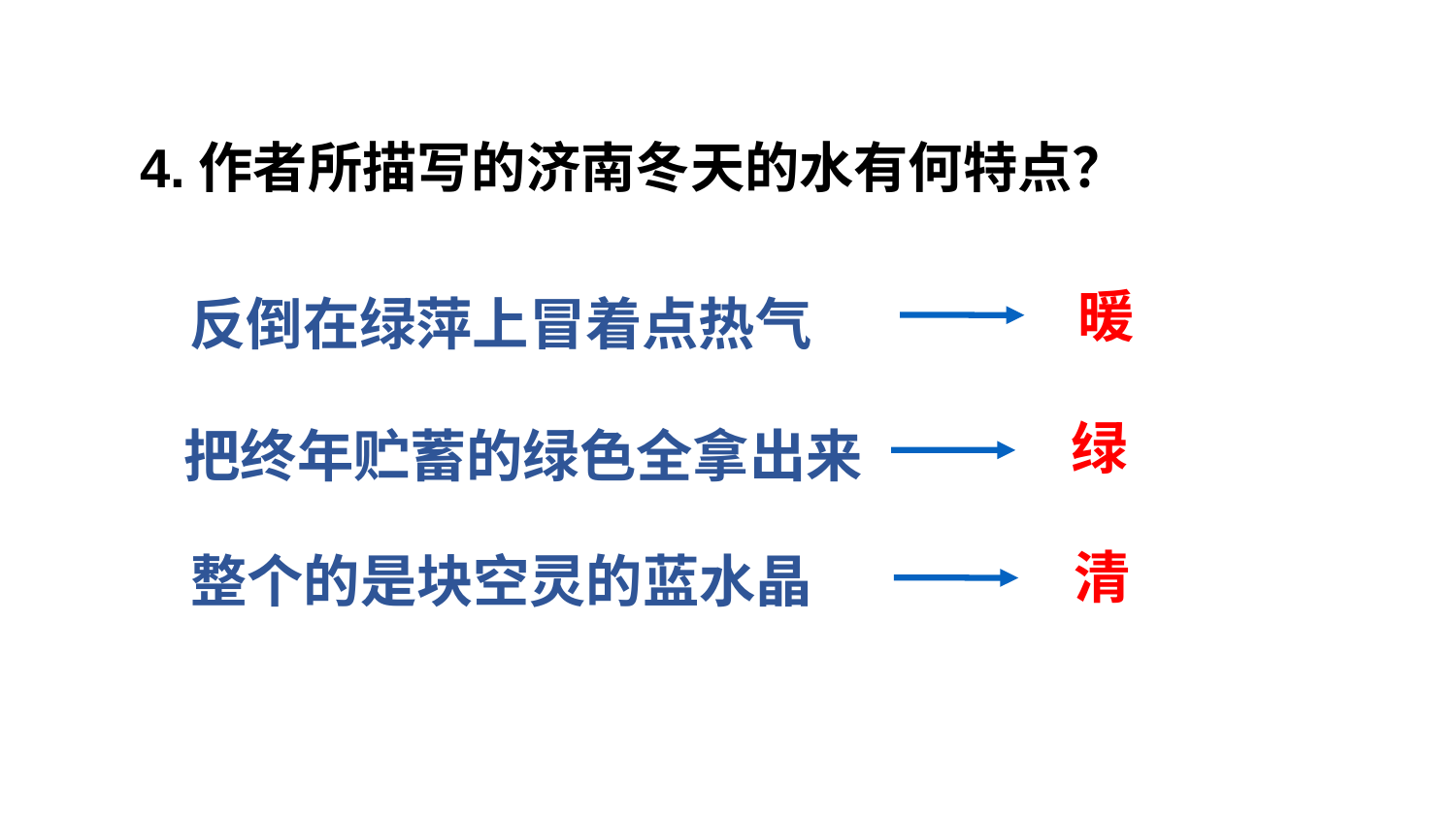

4.作者所描写的济南冬天的水有何特点？
暖
反倒在绿萍上冒着点热气

绿
把终年贮蓄的绿色全拿出来

清
整个的是块空灵的蓝水晶